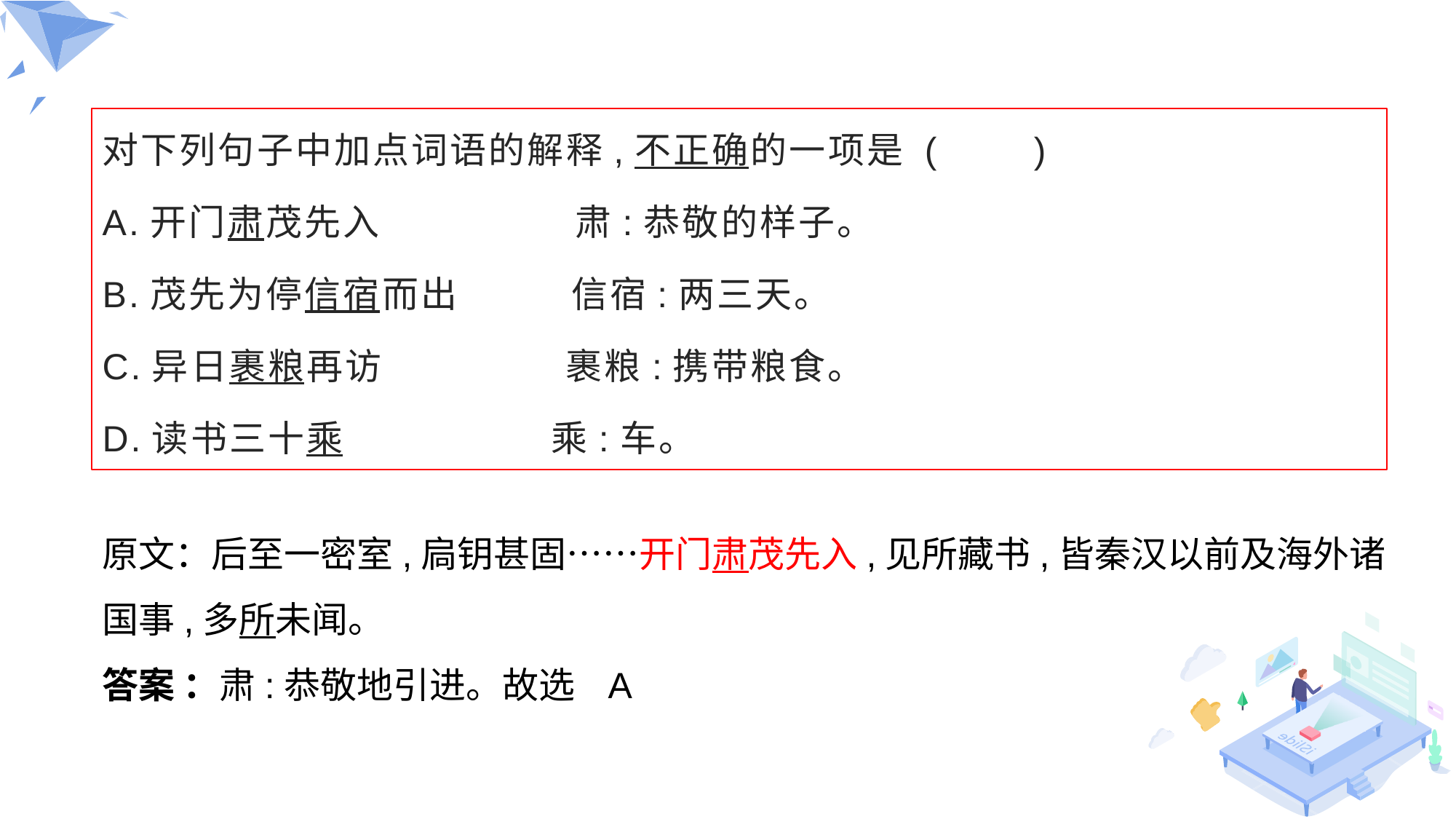

对下列句子中加点词语的解释,不正确的一项是 (　　)
A.开门肃茂先入　　　　　肃:恭敬的样子。
B.茂先为停信宿而出　       信宿:两三天。
C.异日裹粮再访　　          裹粮:携带粮食。
D.读书三十乘　                乘:车。
原文：后至一密室,扃钥甚固……开门肃茂先入,见所藏书,皆秦汉以前及海外诸国事,多所未闻。
答案 ：肃:恭敬地引进。故选   A